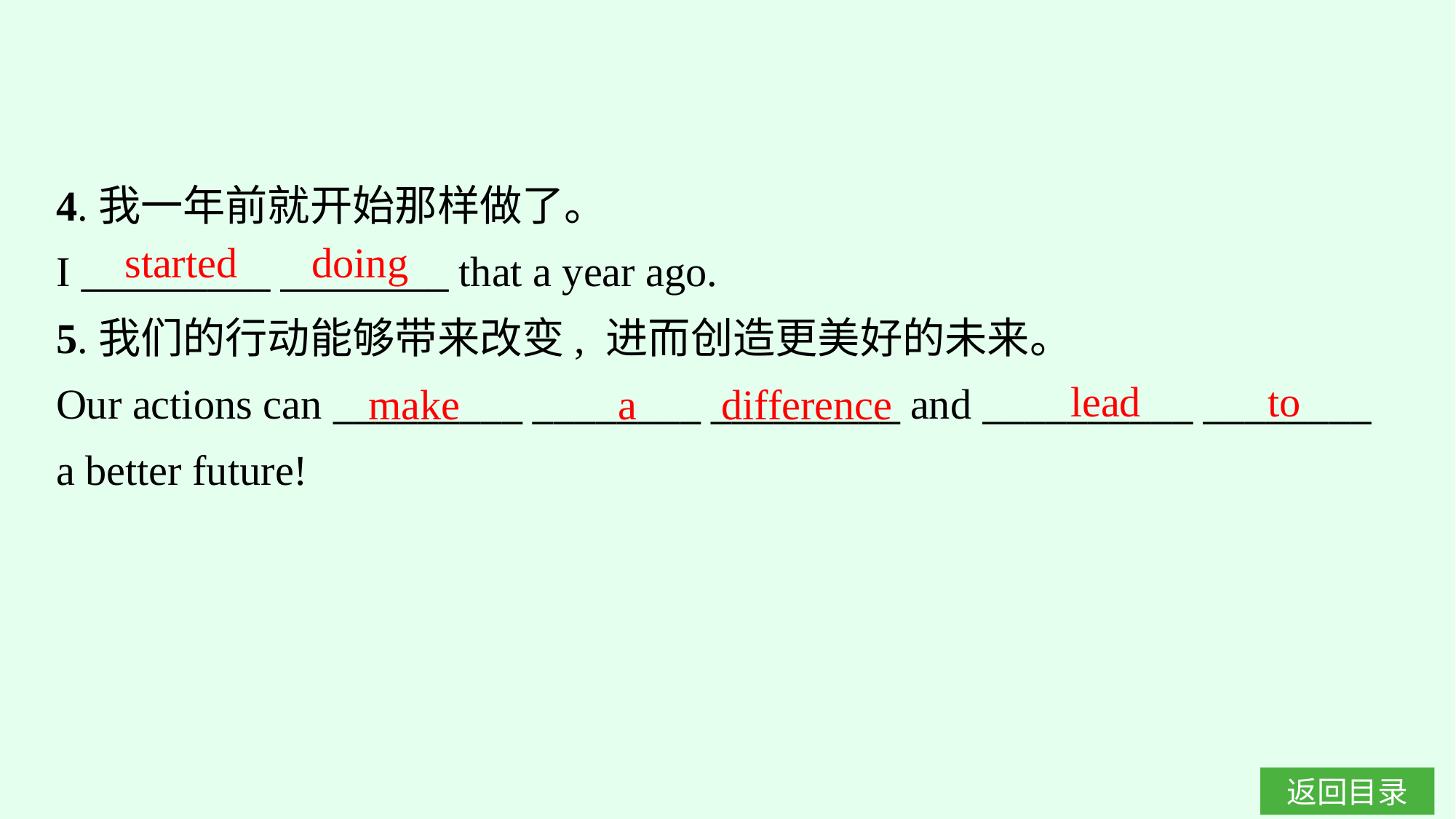

4.我一年前就开始那样做了。
I _________ ________ that a year ago.
5.我们的行动能够带来改变, 进而创造更美好的未来。
Our actions can _________ ________ _________ and __________ ________ a better future!
started       doing
lead            to
make               a        difference